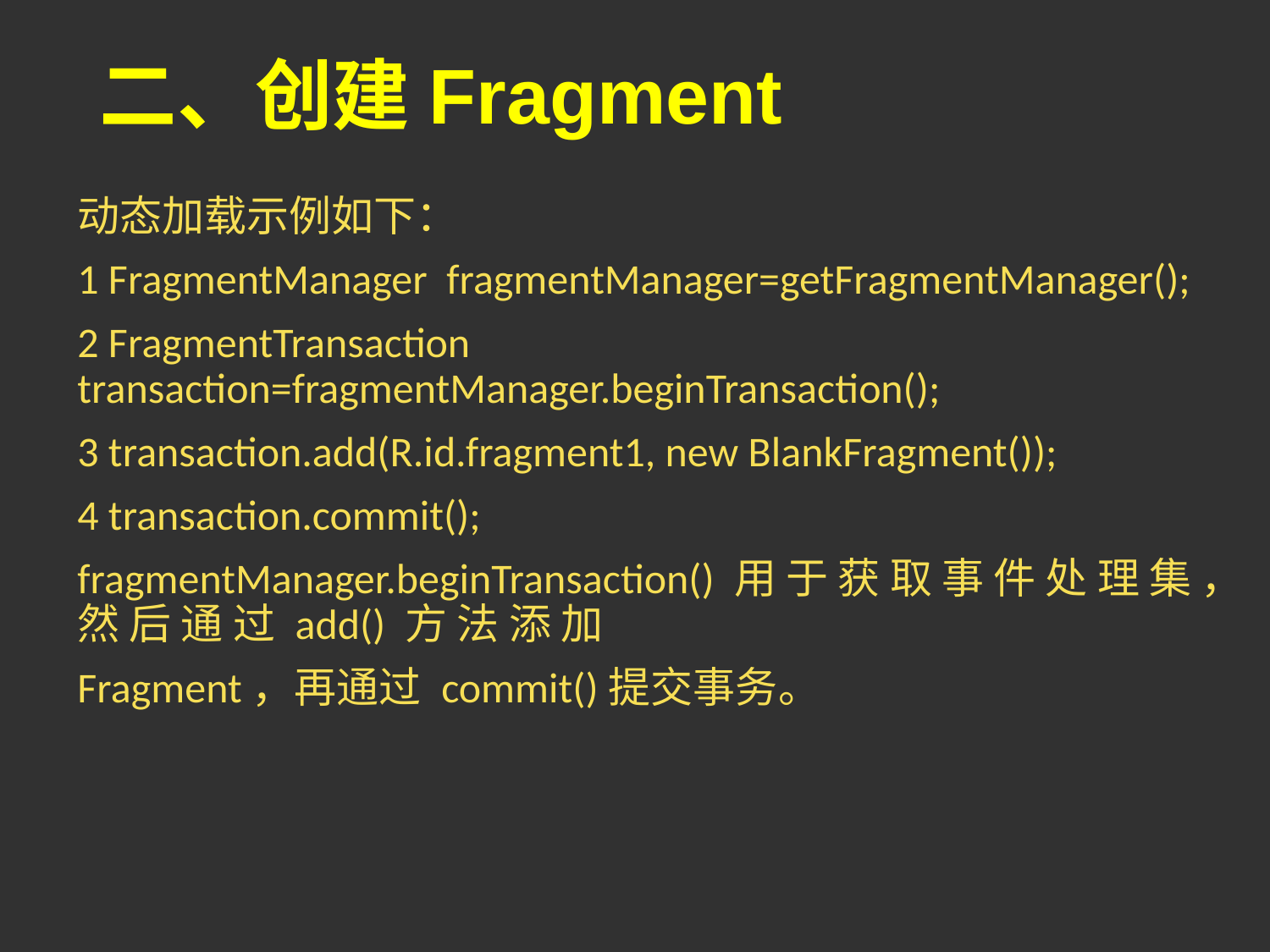

# 二、创建Fragment
动态加载示例如下：
1 FragmentManager  fragmentManager=getFragmentManager();
2 FragmentTransaction transaction=fragmentManager.beginTransaction();
3 transaction.add(R.id.fragment1, new BlankFragment());
4 transaction.commit();
fragmentManager.beginTransaction() 用 于 获 取 事 件 处 理 集 ， 然 后 通 过 add() 方 法 添 加
Fragment，再通过 commit()提交事务。